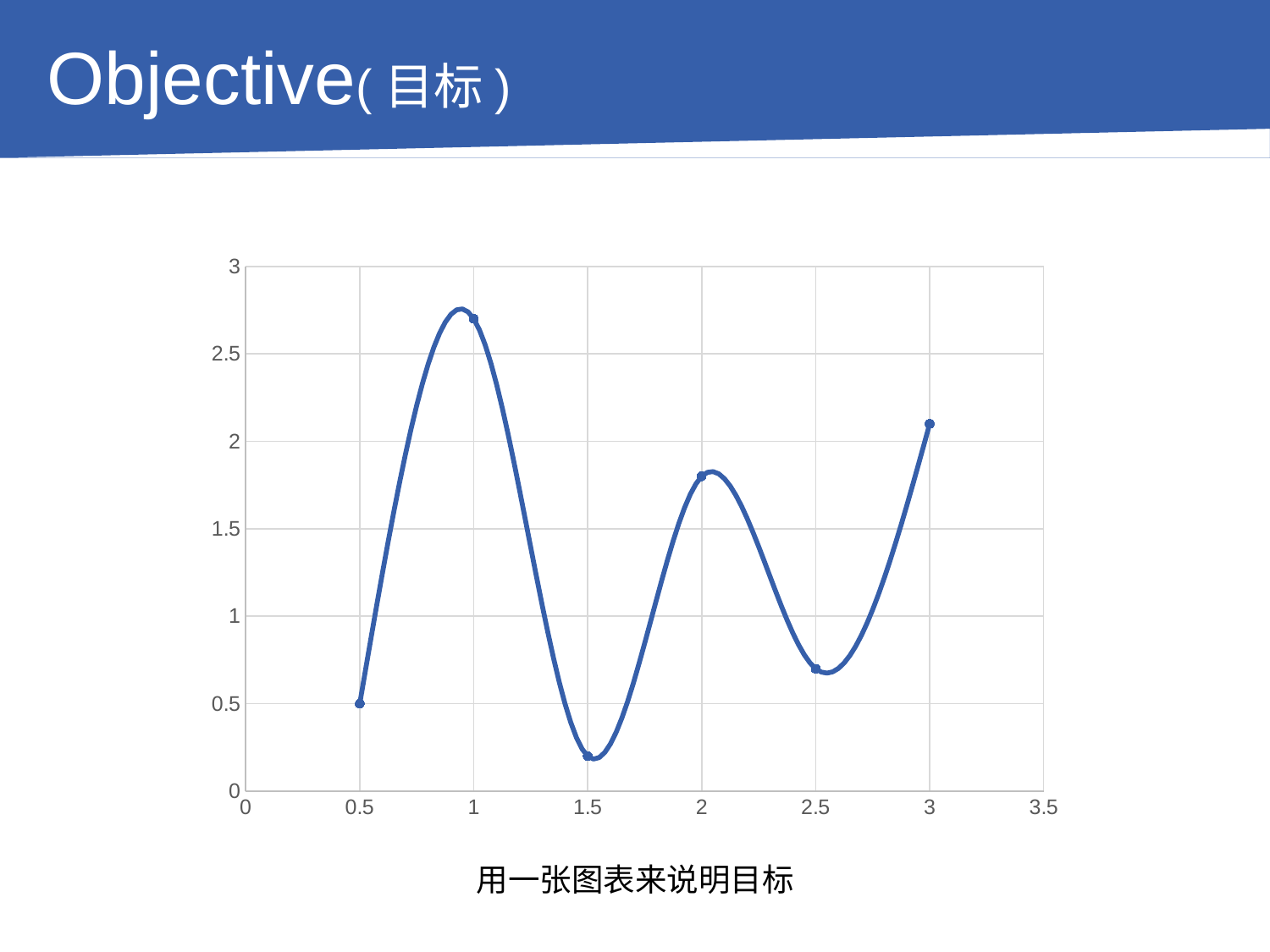

Objective(目标)

### Chart

| Category | Y 值 |
|---|---|
用一张图表来说明目标